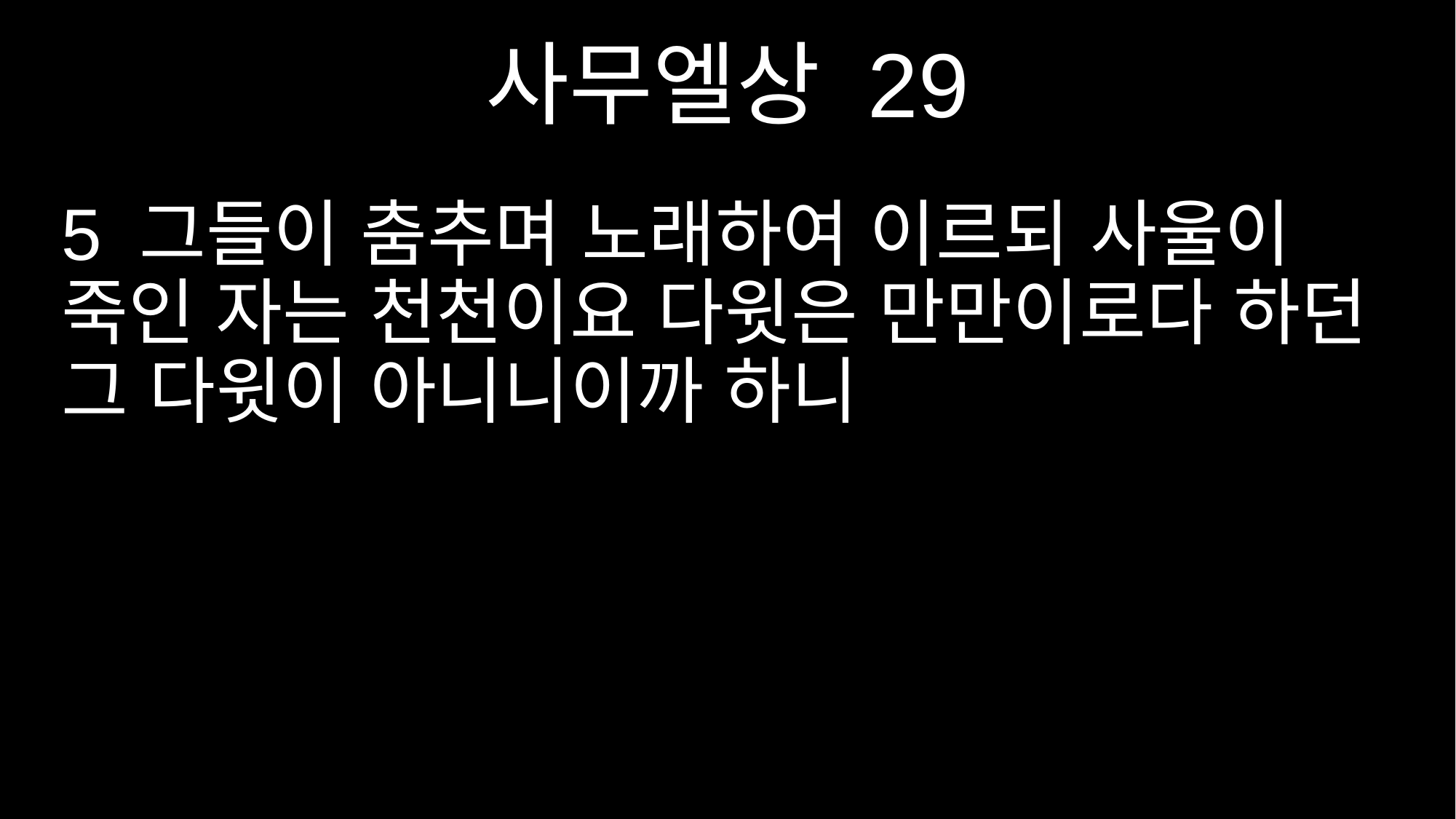

사무엘상 29
5 그들이 춤추며 노래하여 이르되 사울이 죽인 자는 천천이요 다윗은 만만이로다 하던 그 다윗이 아니니이까 하니